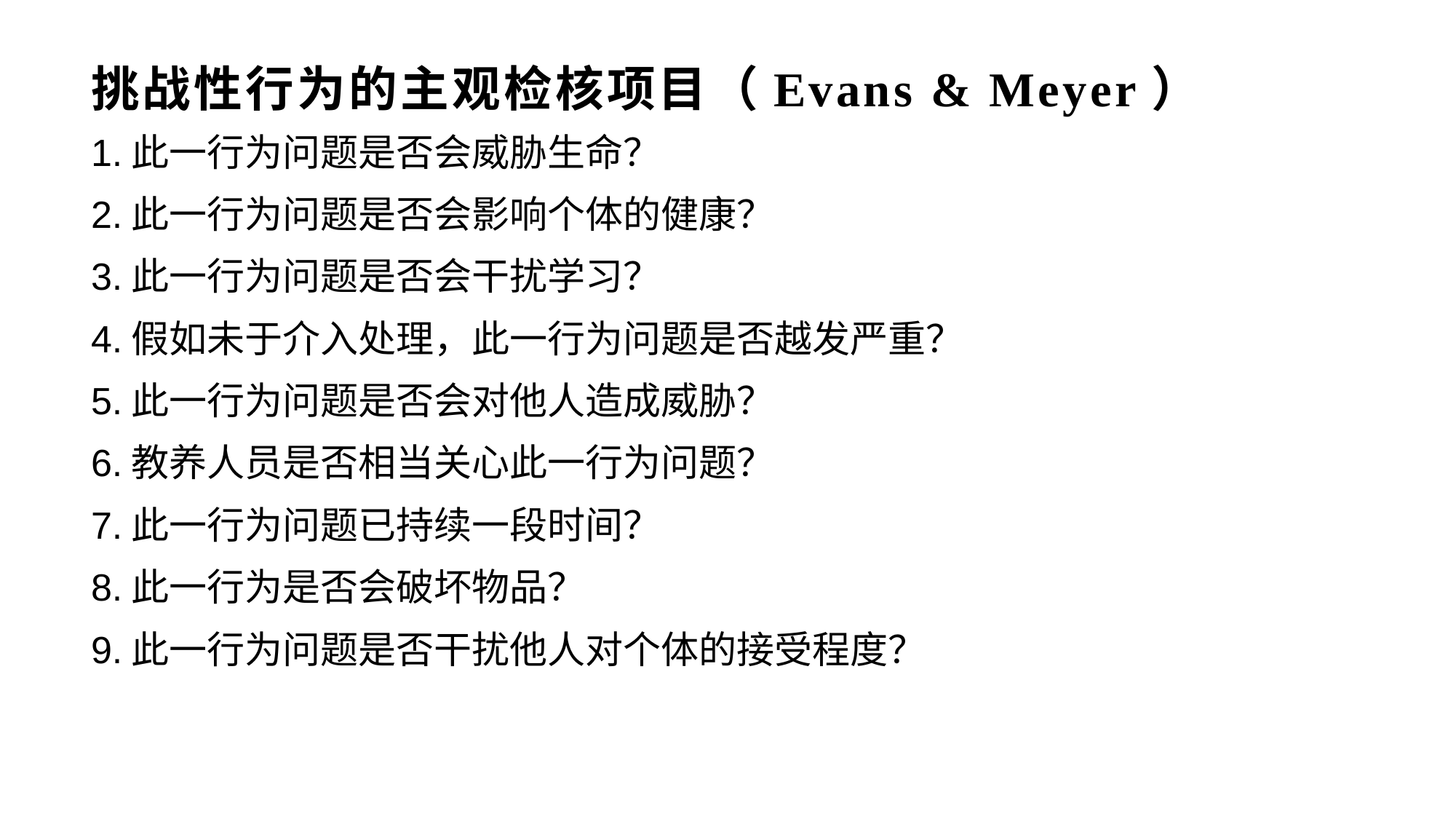

# 挑战性行为的主观检核项目（Evans & Meyer）
1.此一行为问题是否会威胁生命？
2.此一行为问题是否会影响个体的健康？
3.此一行为问题是否会干扰学习？
4.假如未于介入处理，此一行为问题是否越发严重？
5.此一行为问题是否会对他人造成威胁？
6.教养人员是否相当关心此一行为问题？
7.此一行为问题已持续一段时间？
8.此一行为是否会破坏物品？
9.此一行为问题是否干扰他人对个体的接受程度？